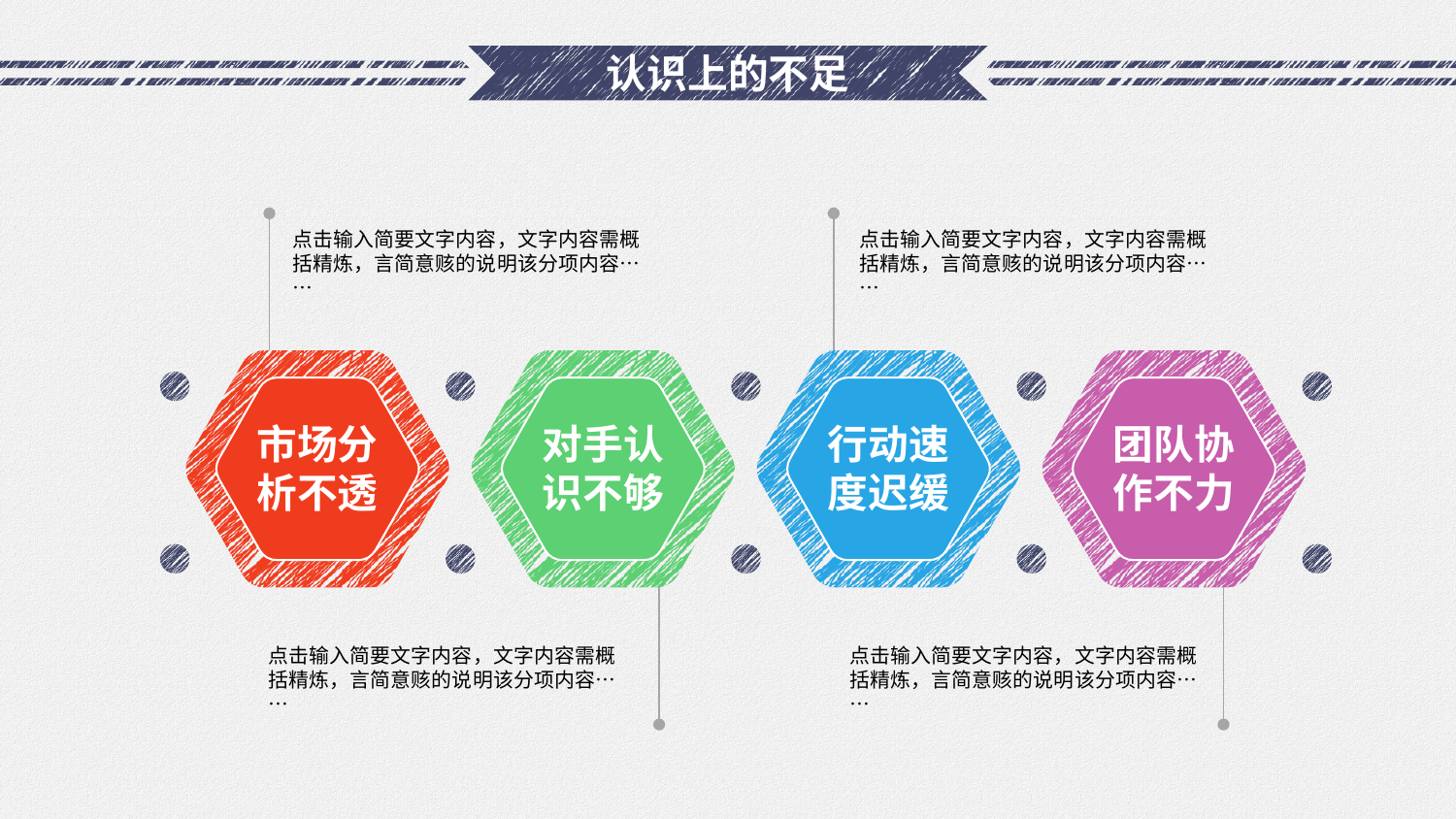

# 认识上的不足
点击输入简要文字内容，文字内容需概括精炼，言简意赅的说明该分项内容……
点击输入简要文字内容，文字内容需概括精炼，言简意赅的说明该分项内容……

市场分析不透
对手认识不够
行动速度迟缓
团队协作不力

点击输入简要文字内容，文字内容需概括精炼，言简意赅的说明该分项内容……
点击输入简要文字内容，文字内容需概括精炼，言简意赅的说明该分项内容……